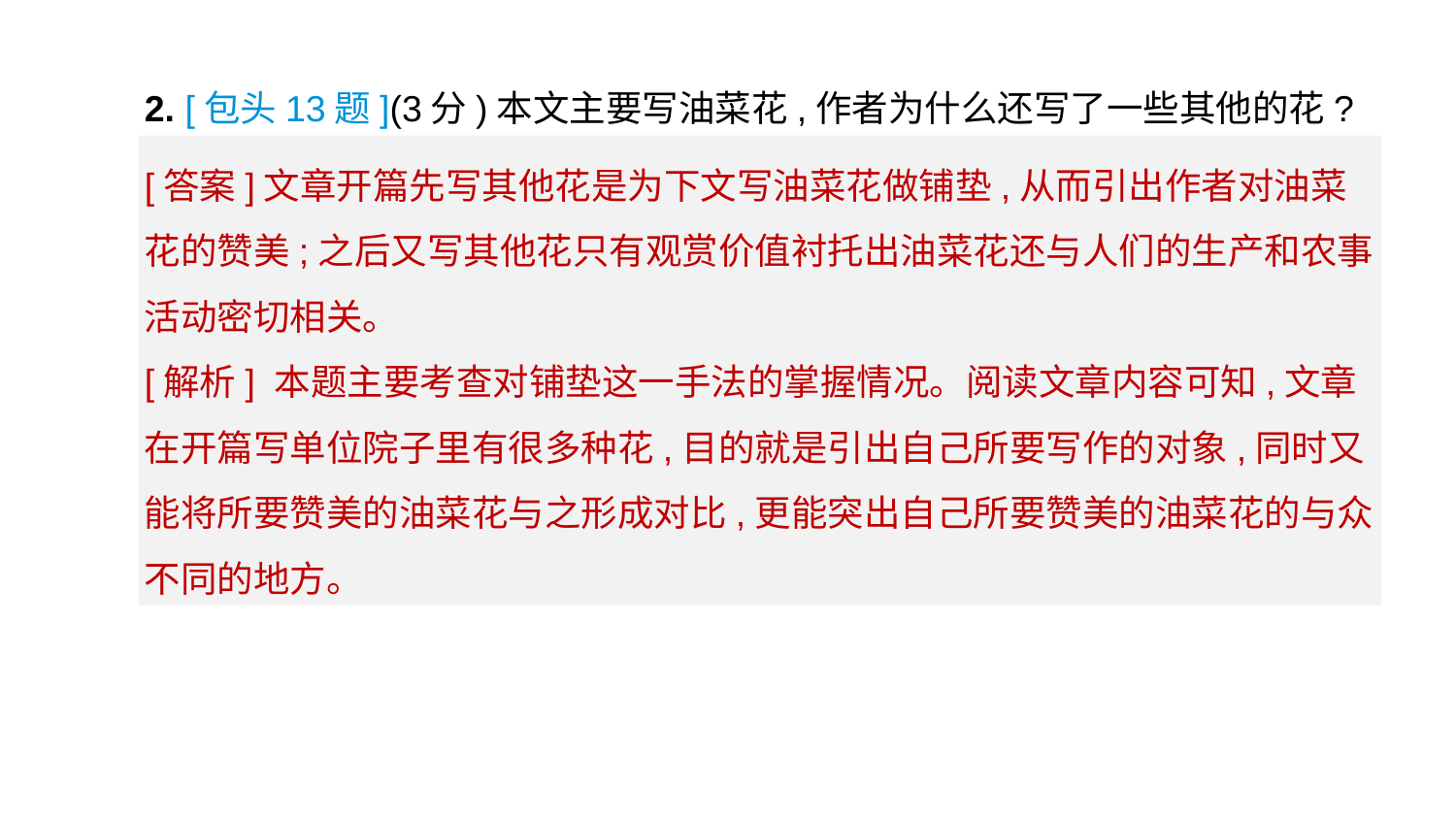

2. [包头13题](3分)本文主要写油菜花,作者为什么还写了一些其他的花?
[答案]文章开篇先写其他花是为下文写油菜花做铺垫,从而引出作者对油菜花的赞美;之后又写其他花只有观赏价值衬托出油菜花还与人们的生产和农事活动密切相关。
[解析] 本题主要考查对铺垫这一手法的掌握情况。阅读文章内容可知,文章在开篇写单位院子里有很多种花,目的就是引出自己所要写作的对象,同时又能将所要赞美的油菜花与之形成对比,更能突出自己所要赞美的油菜花的与众不同的地方。